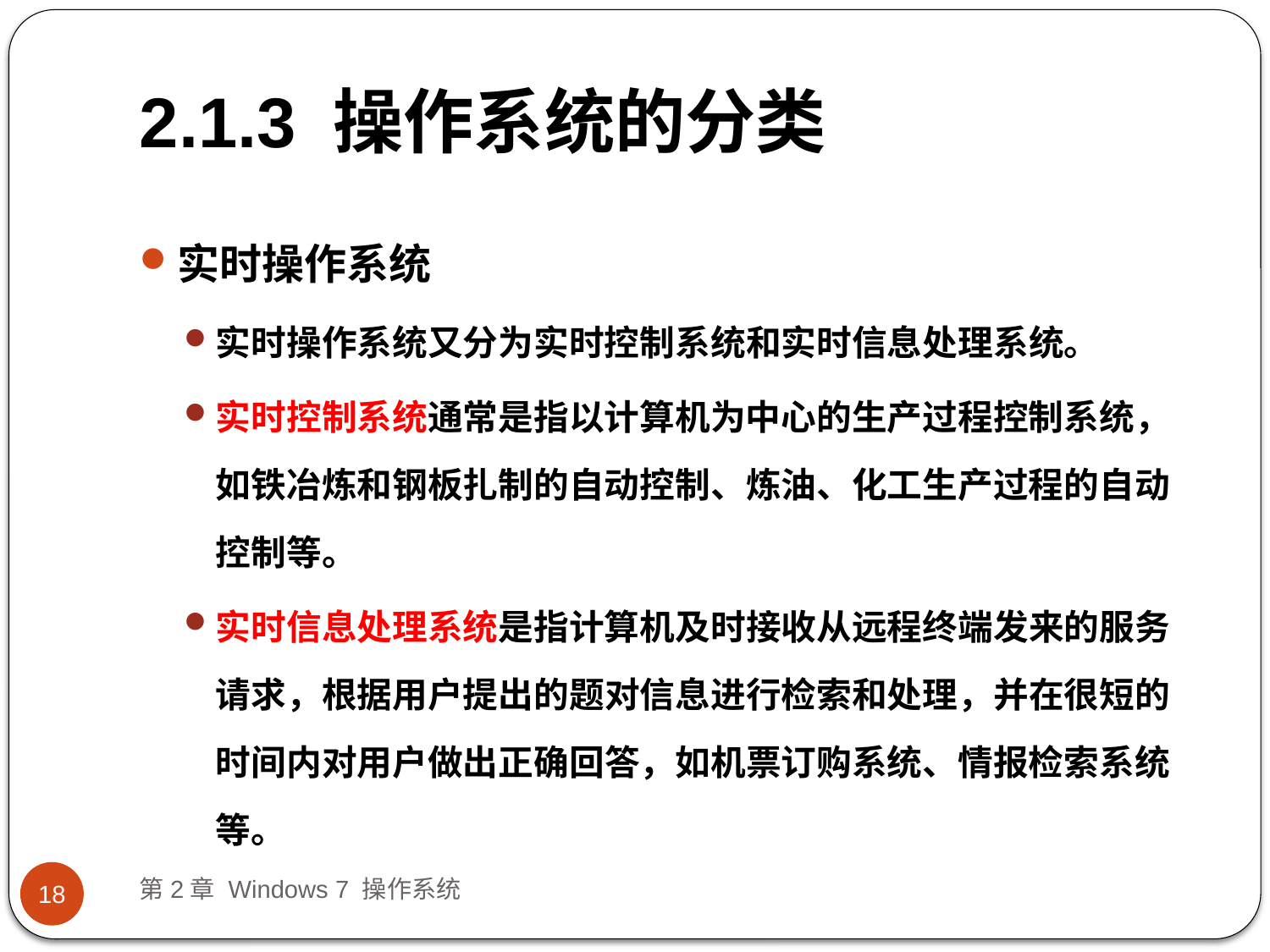

# 2.1.3 操作系统的分类
实时操作系统
实时操作系统又分为实时控制系统和实时信息处理系统。
实时控制系统通常是指以计算机为中心的生产过程控制系统，如铁冶炼和钢板扎制的自动控制、炼油、化工生产过程的自动控制等。
实时信息处理系统是指计算机及时接收从远程终端发来的服务请求，根据用户提出的题对信息进行检索和处理，并在很短的时间内对用户做出正确回答，如机票订购系统、情报检索系统等。
第2章 Windows 7 操作系统
18